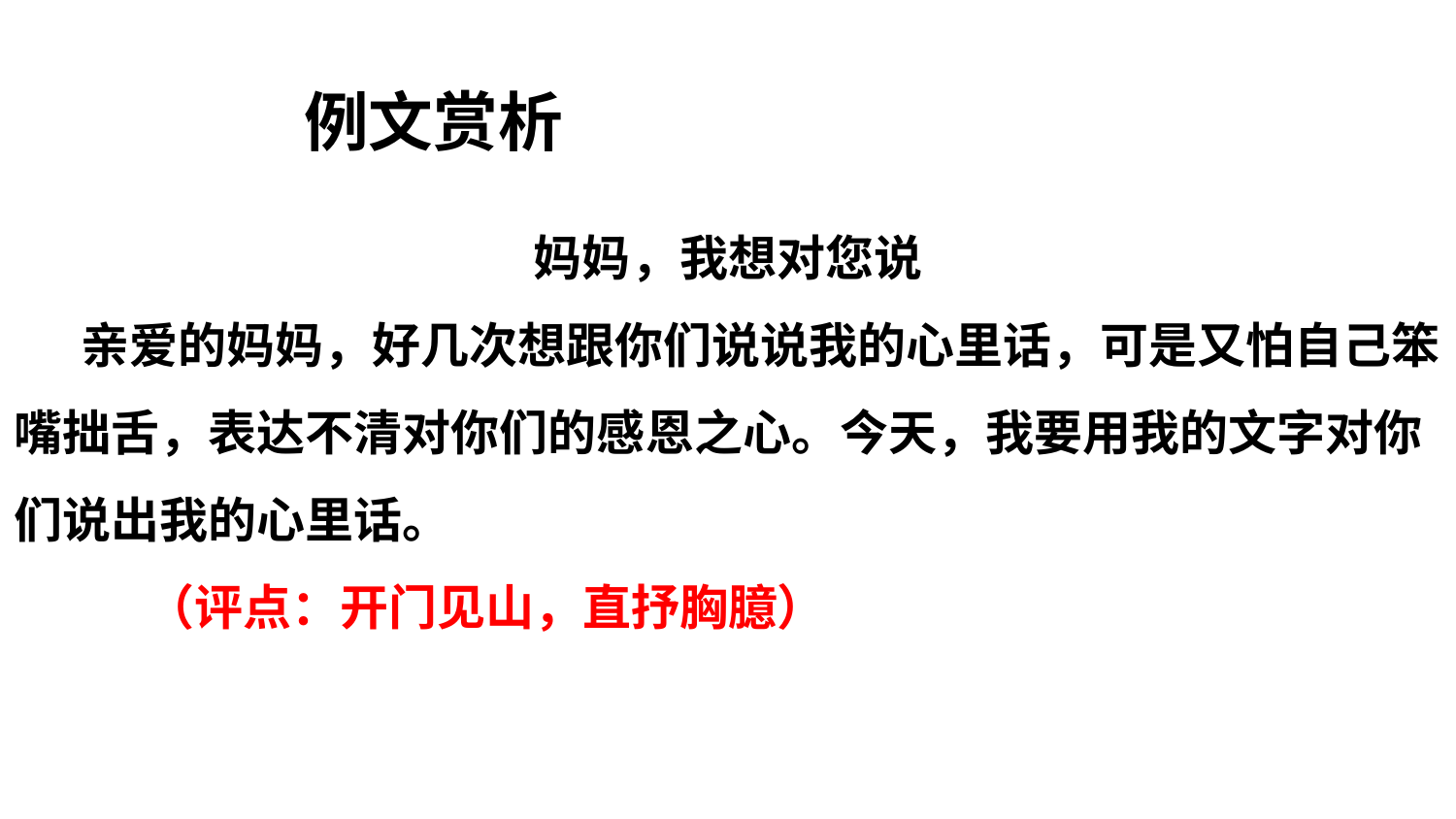

# 例文赏析
妈妈，我想对您说
     亲爱的妈妈，好几次想跟你们说说我的心里话，可是又怕自己笨嘴拙舌，表达不清对你们的感恩之心。今天，我要用我的文字对你们说出我的心里话。
           （评点：开门见山，直抒胸臆）